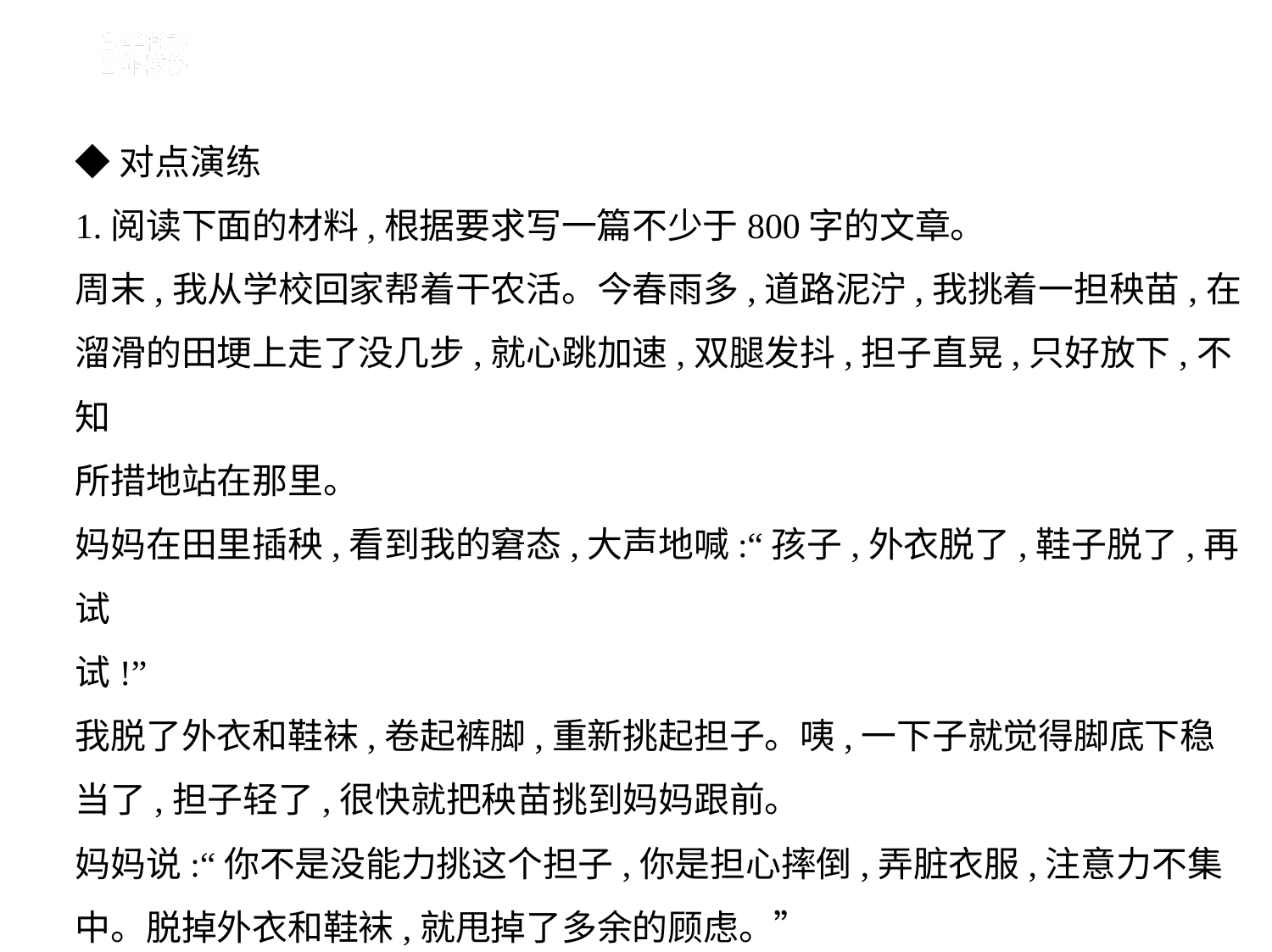

◆对点演练
1.阅读下面的材料,根据要求写一篇不少于800字的文章。
周末,我从学校回家帮着干农活。今春雨多,道路泥泞,我挑着一担秧苗,在
溜滑的田埂上走了没几步,就心跳加速,双腿发抖,担子直晃,只好放下,不知
所措地站在那里。
妈妈在田里插秧,看到我的窘态,大声地喊:“孩子,外衣脱了,鞋子脱了,再试
试!”
我脱了外衣和鞋袜,卷起裤脚,重新挑起担子。咦,一下子就觉得脚底下稳
当了,担子轻了,很快就把秧苗挑到妈妈跟前。
妈妈说:“你不是没能力挑这个担子,你是担心摔倒,弄脏衣服,注意力不集
中。脱掉外衣和鞋袜,就甩掉了多余的顾虑。”
要求选好角度,确定立意,明确文体,运用“标题点题法”拟写几个标题。